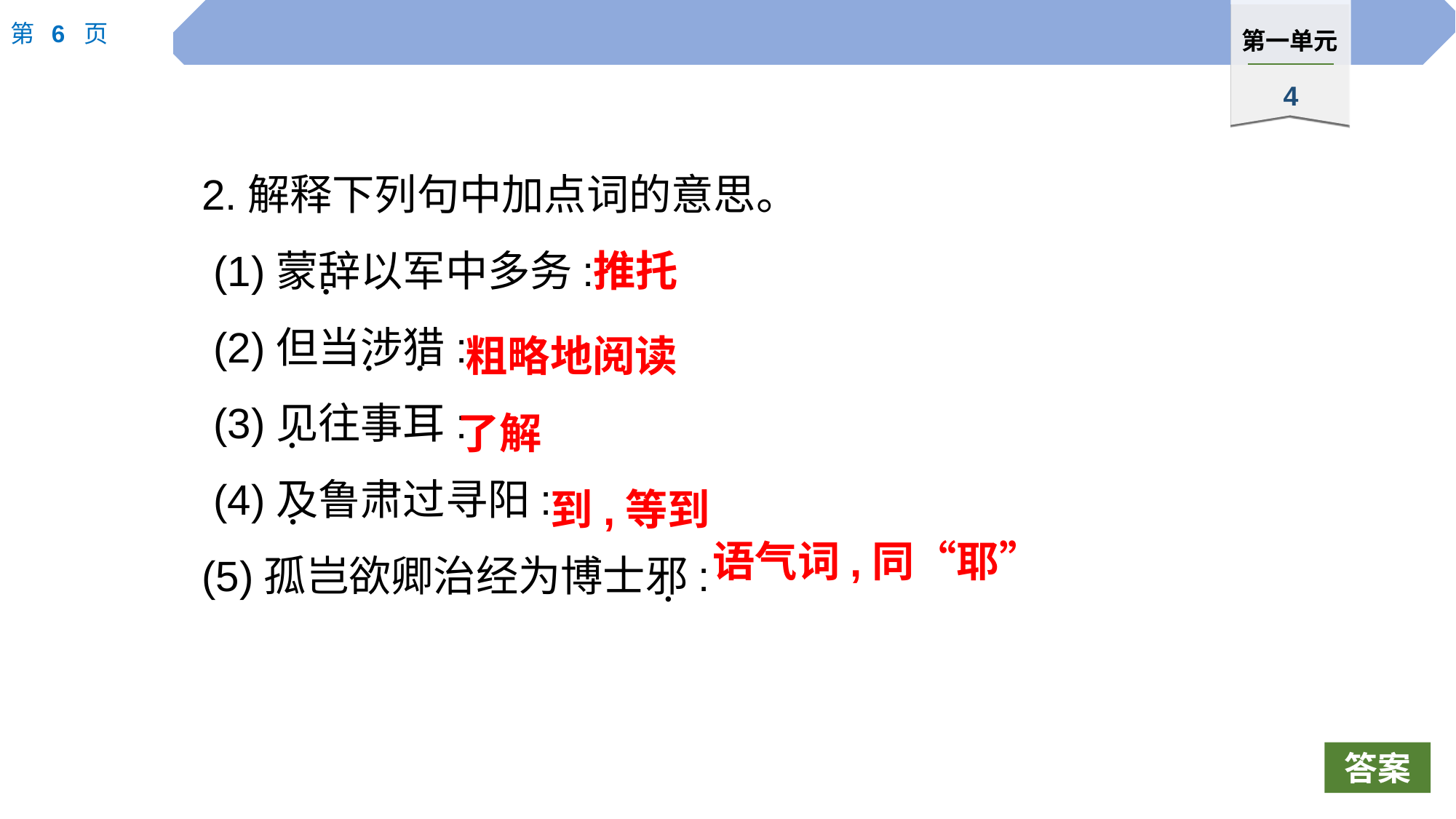

2.解释下列句中加点词的意思。
 (1)蒙辞以军中多务:
 (2)但当涉猎:
 (3)见往事耳:
 (4)及鲁肃过寻阳:
(5)孤岂欲卿治经为博士邪:
推托
 ·
粗略地阅读
 ·
 ·
了解
 ·
到,等到
 ·
语气词,同“耶”
 ·
答案